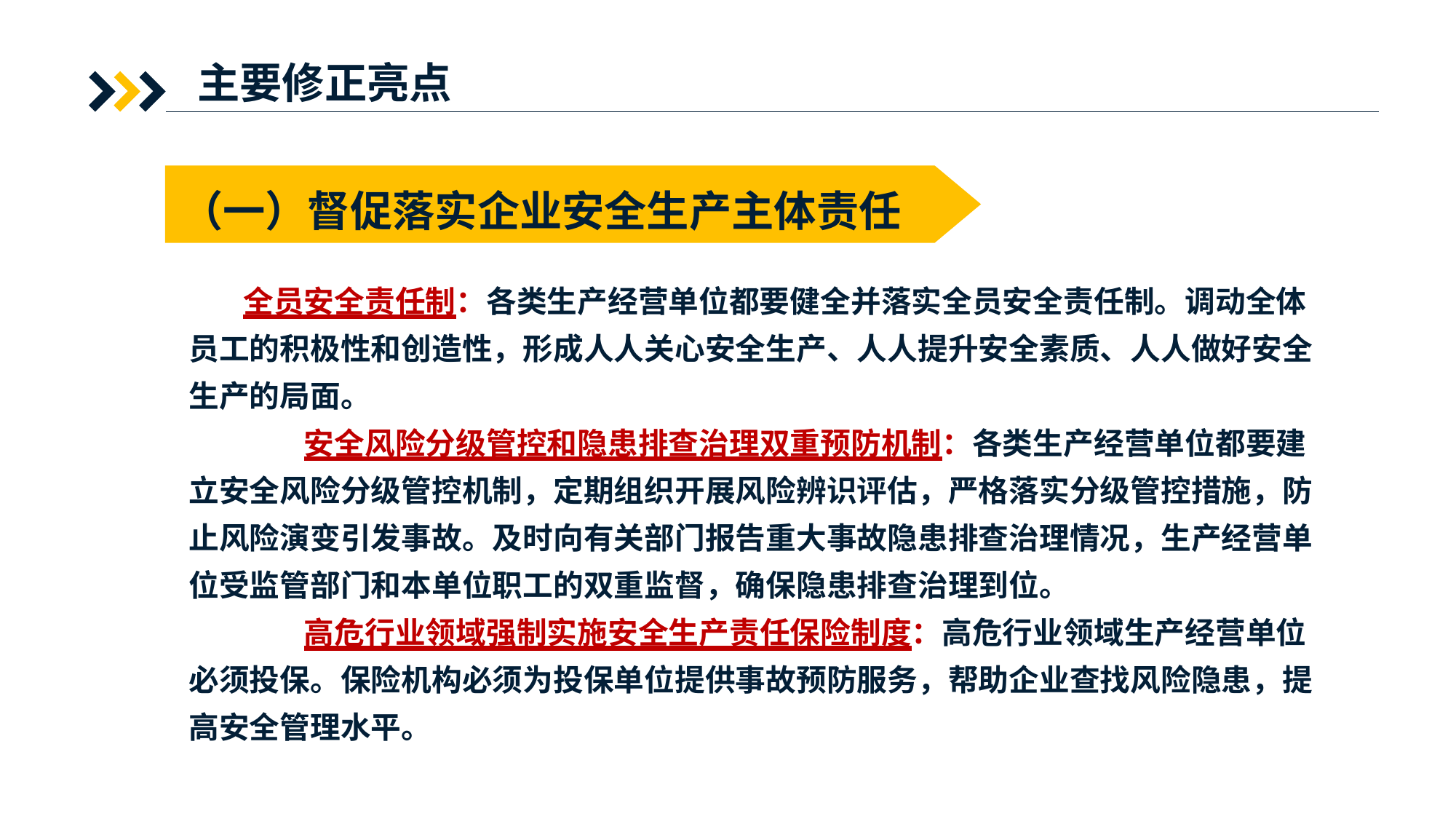

主要修正亮点

（一）督促落实企业安全生产主体责任
全员安全责任制：各类生产经营单位都要健全并落实全员安全责任制。调动全体员工的积极性和创造性，形成人人关心安全生产、人人提升安全素质、人人做好安全生产的局面。
　　安全风险分级管控和隐患排查治理双重预防机制：各类生产经营单位都要建立安全风险分级管控机制，定期组织开展风险辨识评估，严格落实分级管控措施，防止风险演变引发事故。及时向有关部门报告重大事故隐患排查治理情况，生产经营单位受监管部门和本单位职工的双重监督，确保隐患排查治理到位。
　　高危行业领域强制实施安全生产责任保险制度：高危行业领域生产经营单位必须投保。保险机构必须为投保单位提供事故预防服务，帮助企业查找风险隐患，提高安全管理水平。